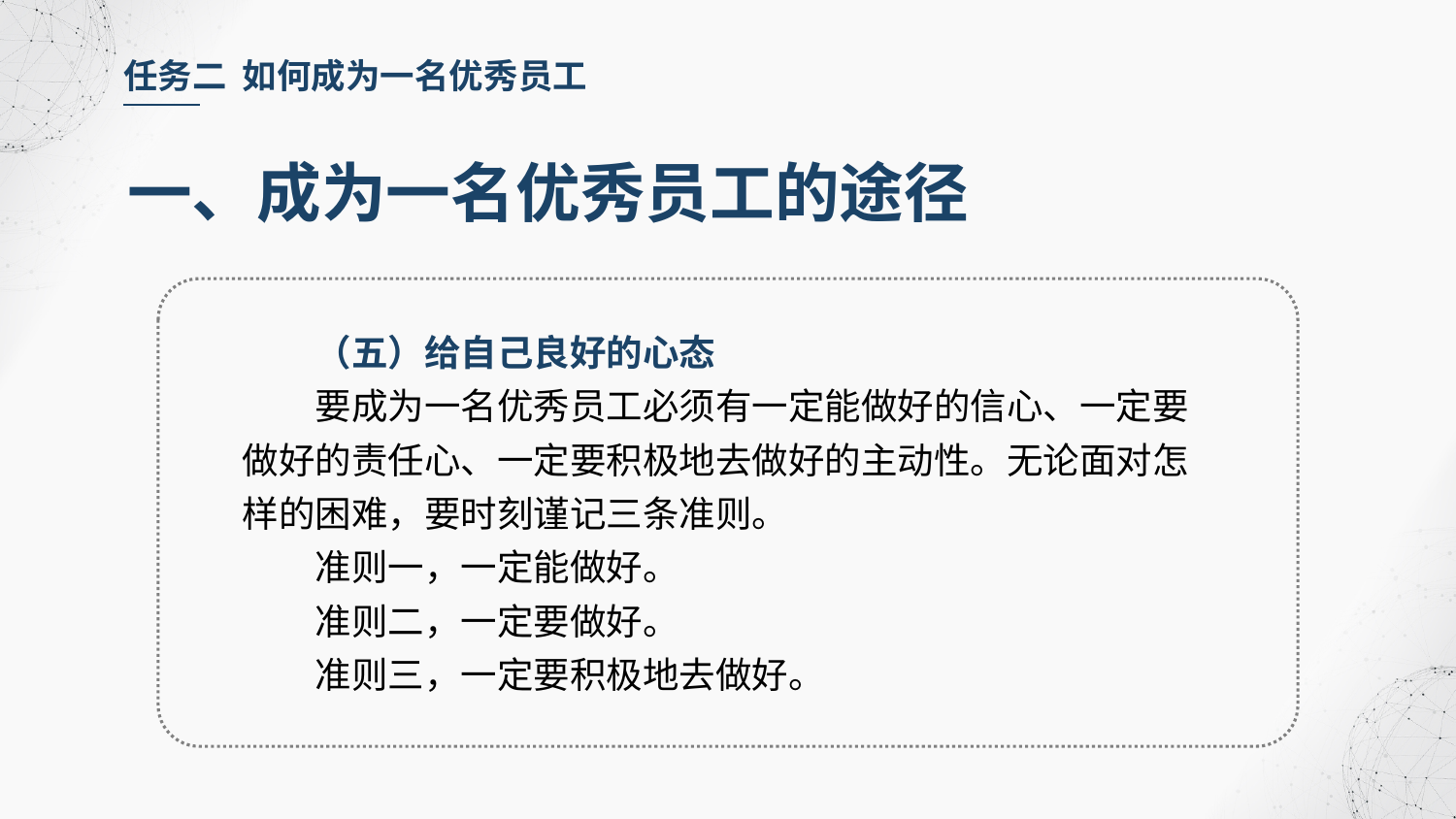

任务二  如何成为一名优秀员工
一、成为一名优秀员工的途径

（五）给自己良好的心态
要成为一名优秀员工必须有一定能做好的信心、一定要做好的责任心、一定要积极地去做好的主动性。无论面对怎样的困难，要时刻谨记三条准则。
准则一，一定能做好。
准则二，一定要做好。
准则三，一定要积极地去做好。